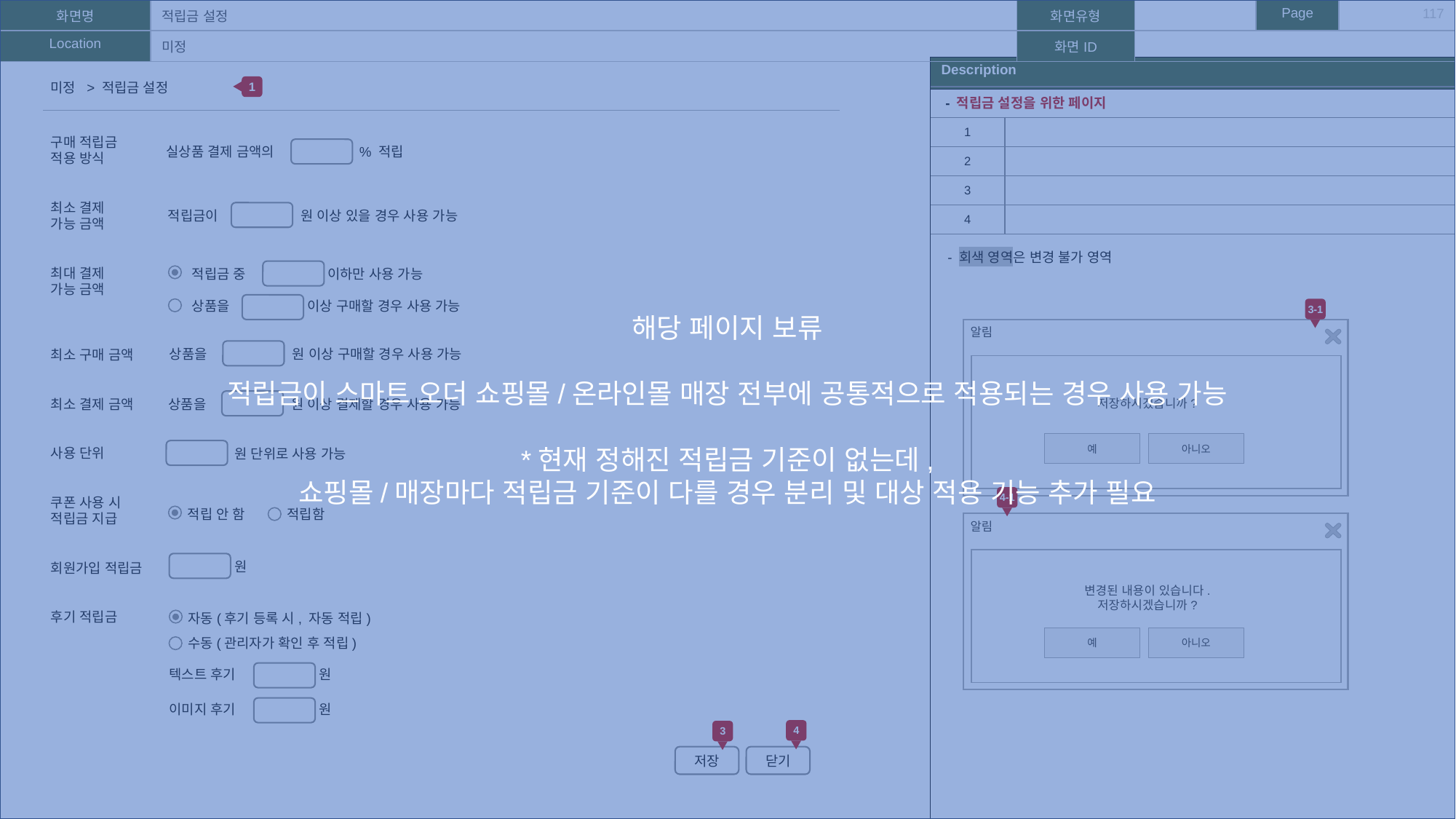

| 화면명 | 적립금 설정 | 화면유형 |  | Page |  |
| --- | --- | --- | --- | --- | --- |
| Location | 미정 | 화면ID |  |  |  |
해당 페이지 보류

적립금이 스마트 오더 쇼핑몰/온라인몰 매장 전부에 공통적으로 적용되는 경우 사용 가능

*현재 정해진 적립금 기준이 없는데,
쇼핑몰/매장마다 적립금 기준이 다를 경우 분리 및 대상 적용 기능 추가 필요
117
| Description |
| --- |
|  |
1

미정  > 적립금 설정
| - 적립금 설정을 위한 페이지 |  |
| --- | --- |
| 1 |  |
| 2 |  |
| 3 |  |
| 4 |  |
구매 적립금
적용 방식

최소 결제
가능 금액

최대 결제
가능 금액

최소 구매 금액

최소 결제 금액

사용 단위

쿠폰 사용 시
적립금 지급

회원가입 적립금

후기 적립금
실상품 결제 금액의
% 적립

적립금이
원 이상 있을 경우 사용 가능

- 회색 영역은 변경 불가 영역
적립금 중                 원 이하만 사용 가능

상품을                원 이상 구매할 경우 사용 가능

3-1

알림

상품을
원 이상 구매할 경우 사용 가능

저장하시겠습니까?
상품을
원 이상 결제할 경우 사용 가능

아니오
예
원 단위로 사용 가능

4-1

적립 안 함
적립함

알림

원

변경된 내용이 있습니다.
저장하시겠습니까?
자동(후기 등록 시, 자동 적립)

아니오
예
수동(관리자가 확인 후 적립)

텍스트 후기
원

이미지 후기
원

4

3

저장
닫기